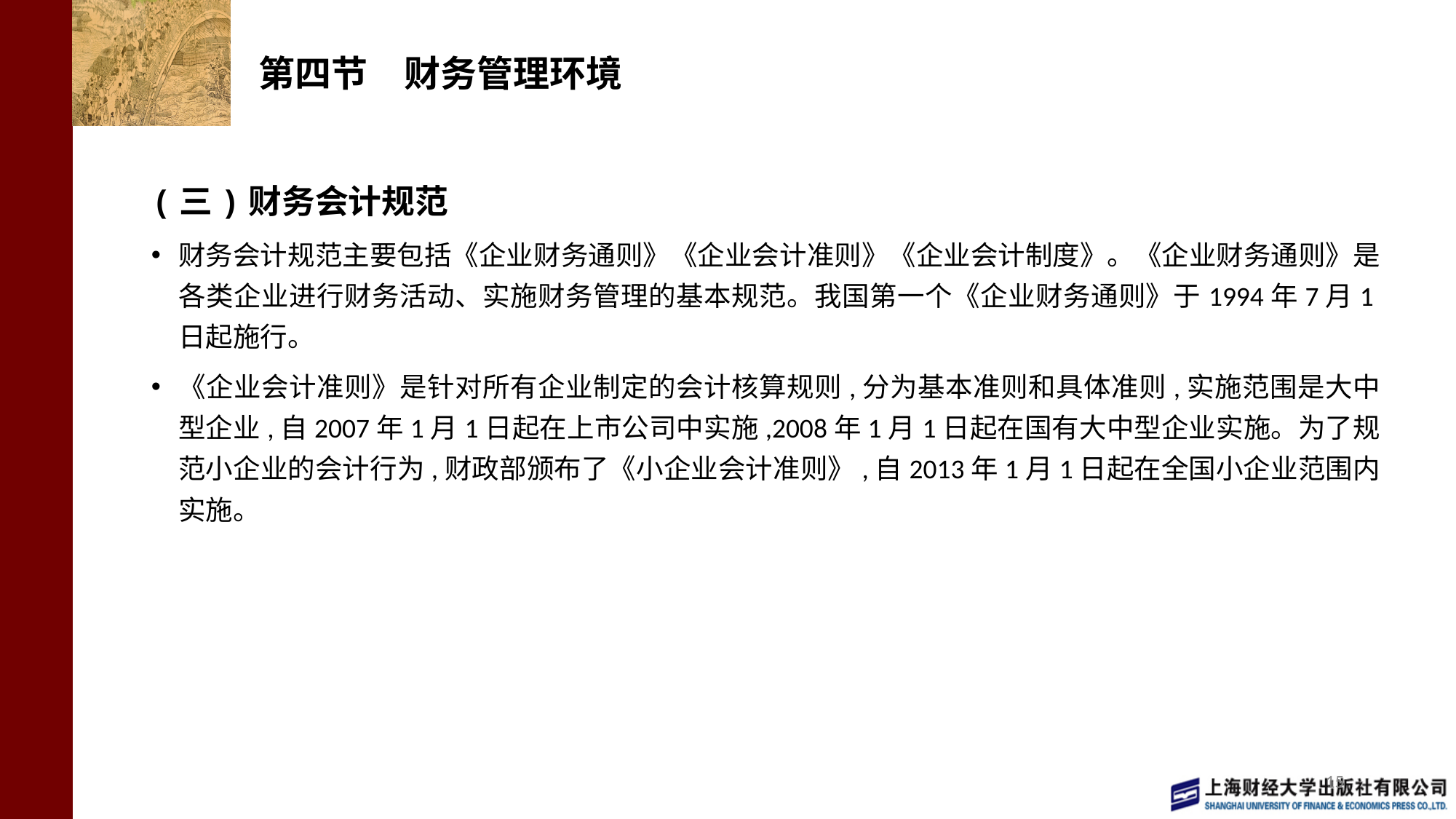

# 第四节　财务管理环境
(三)财务会计规范
财务会计规范主要包括《企业财务通则》《企业会计准则》《企业会计制度》。《企业财务通则》是各类企业进行财务活动、实施财务管理的基本规范。我国第一个《企业财务通则》于1994年7月1日起施行。
《企业会计准则》是针对所有企业制定的会计核算规则,分为基本准则和具体准则,实施范围是大中型企业,自2007年1月1日起在上市公司中实施,2008年1月1日起在国有大中型企业实施。为了规范小企业的会计行为,财政部颁布了《小企业会计准则》,自2013年1月1日起在全国小企业范围内实施。

15